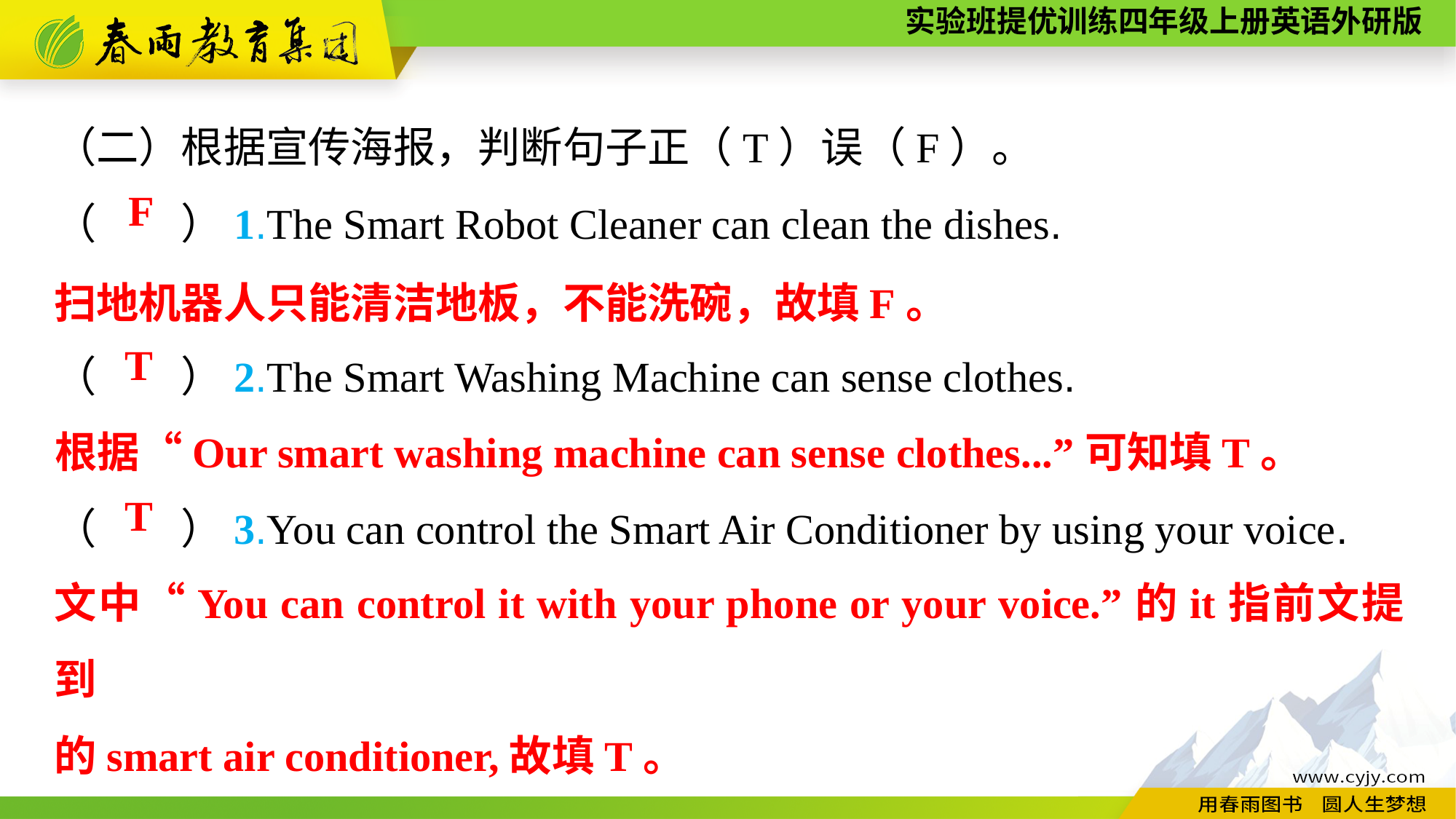

（二）根据宣传海报，判断句子正（T）误（F）。
（　　）1.The Smart Robot Cleaner can clean the dishes.

（　　）2.The Smart Washing Machine can sense clothes.

（　　）3.You can control the Smart Air Conditioner by using your voice.
F
扫地机器人只能清洁地板，不能洗碗，故填F。
T
根据“Our smart washing machine can sense clothes...”可知填T。
T
文中“You can control it with your phone or your voice.”的it指前文提到
的smart air conditioner,故填T。